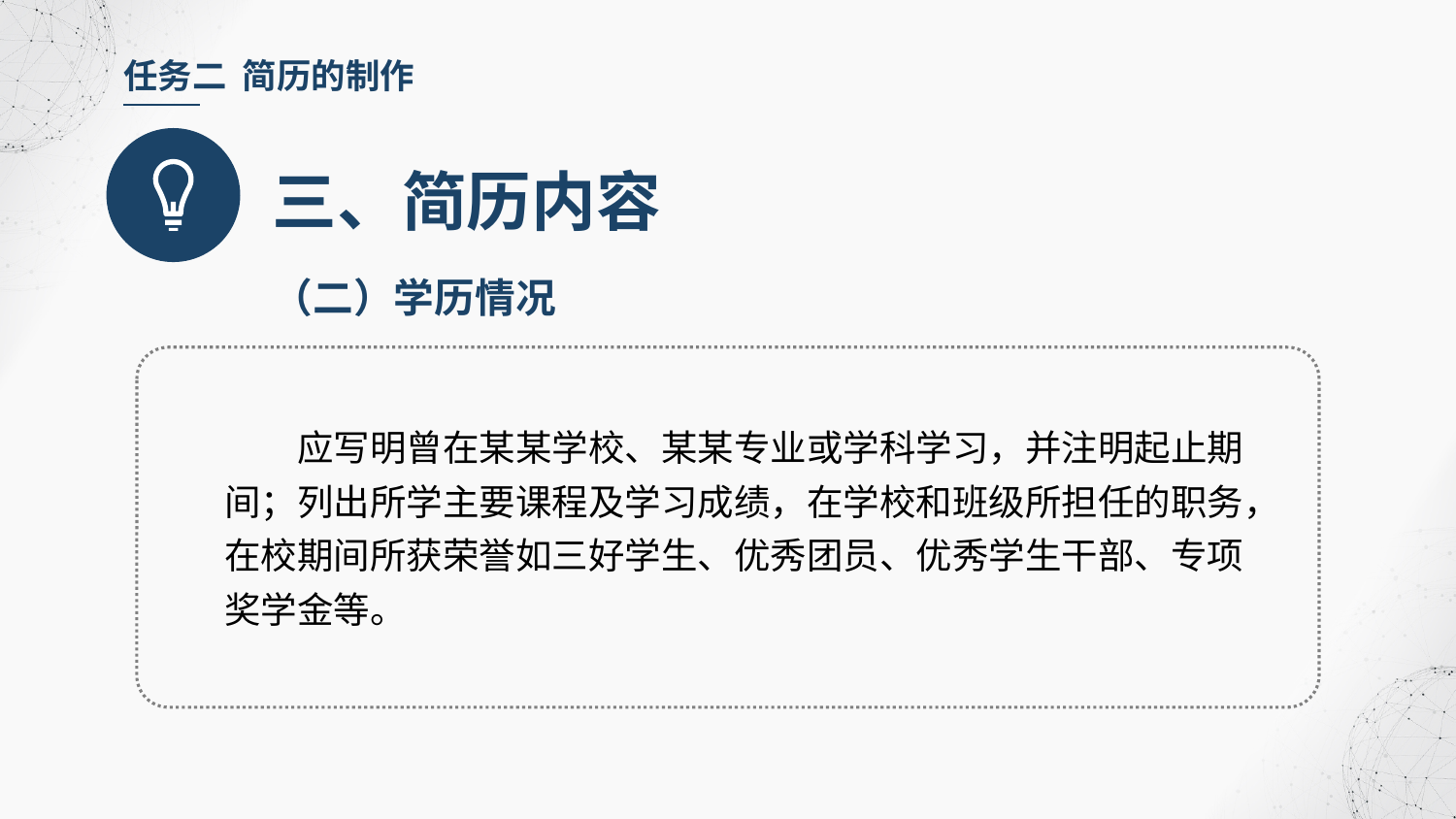

任务二  简历的制作

三、简历内容
（二）学历情况

应写明曾在某某学校、某某专业或学科学习，并注明起止期间；列出所学主要课程及学习成绩，在学校和班级所担任的职务，在校期间所获荣誉如三好学生、优秀团员、优秀学生干部、专项奖学金等。